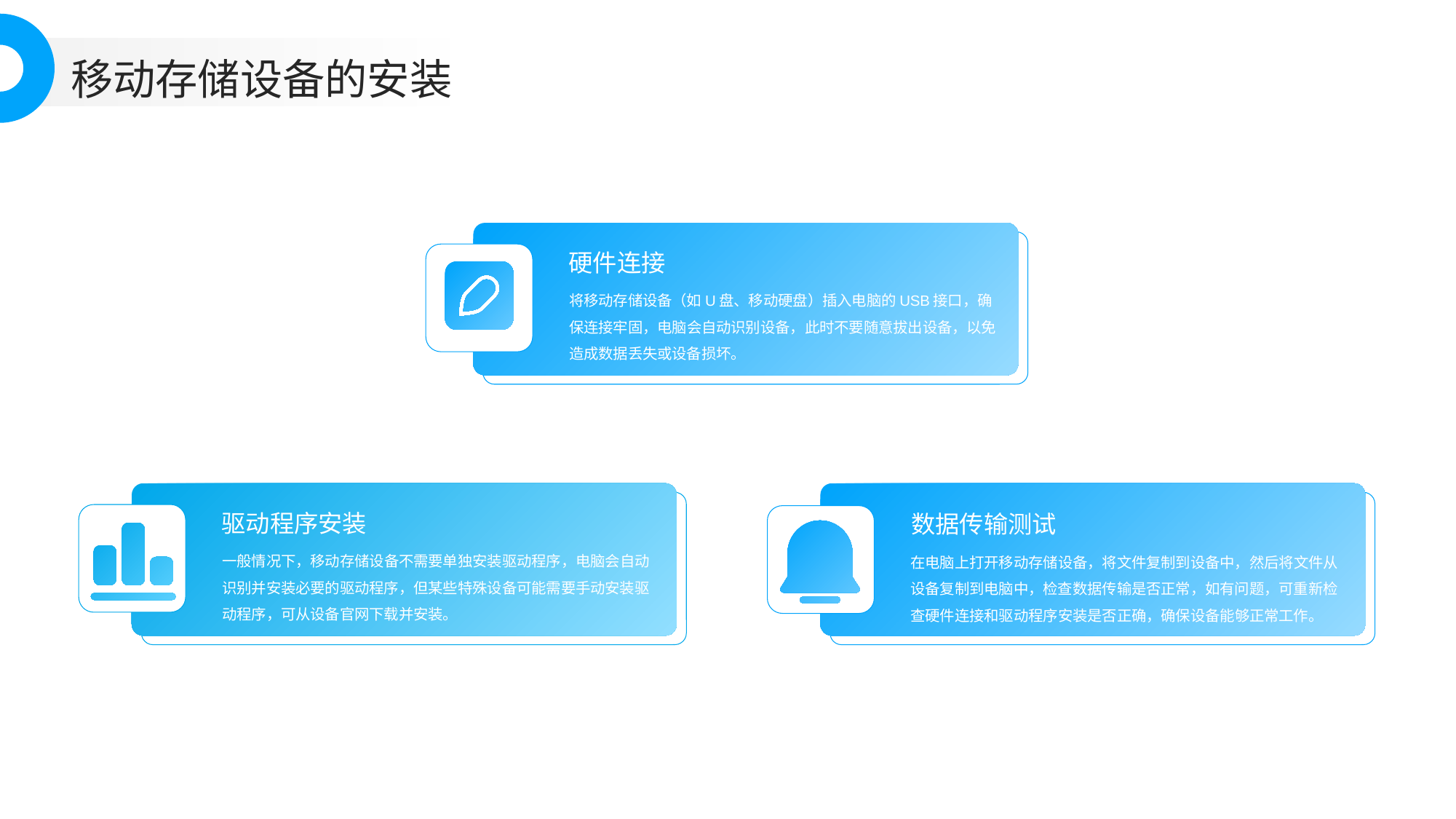

移动存储设备的安装

硬件连接

将移动存储设备（如U盘、移动硬盘）插入电脑的USB接口，确保连接牢固，电脑会自动识别设备，此时不要随意拔出设备，以免造成数据丢失或设备损坏。

驱动程序安装
数据传输测试

一般情况下，移动存储设备不需要单独安装驱动程序，电脑会自动识别并安装必要的驱动程序，但某些特殊设备可能需要手动安装驱动程序，可从设备官网下载并安装。
在电脑上打开移动存储设备，将文件复制到设备中，然后将文件从设备复制到电脑中，检查数据传输是否正常，如有问题，可重新检查硬件连接和驱动程序安装是否正确，确保设备能够正常工作。